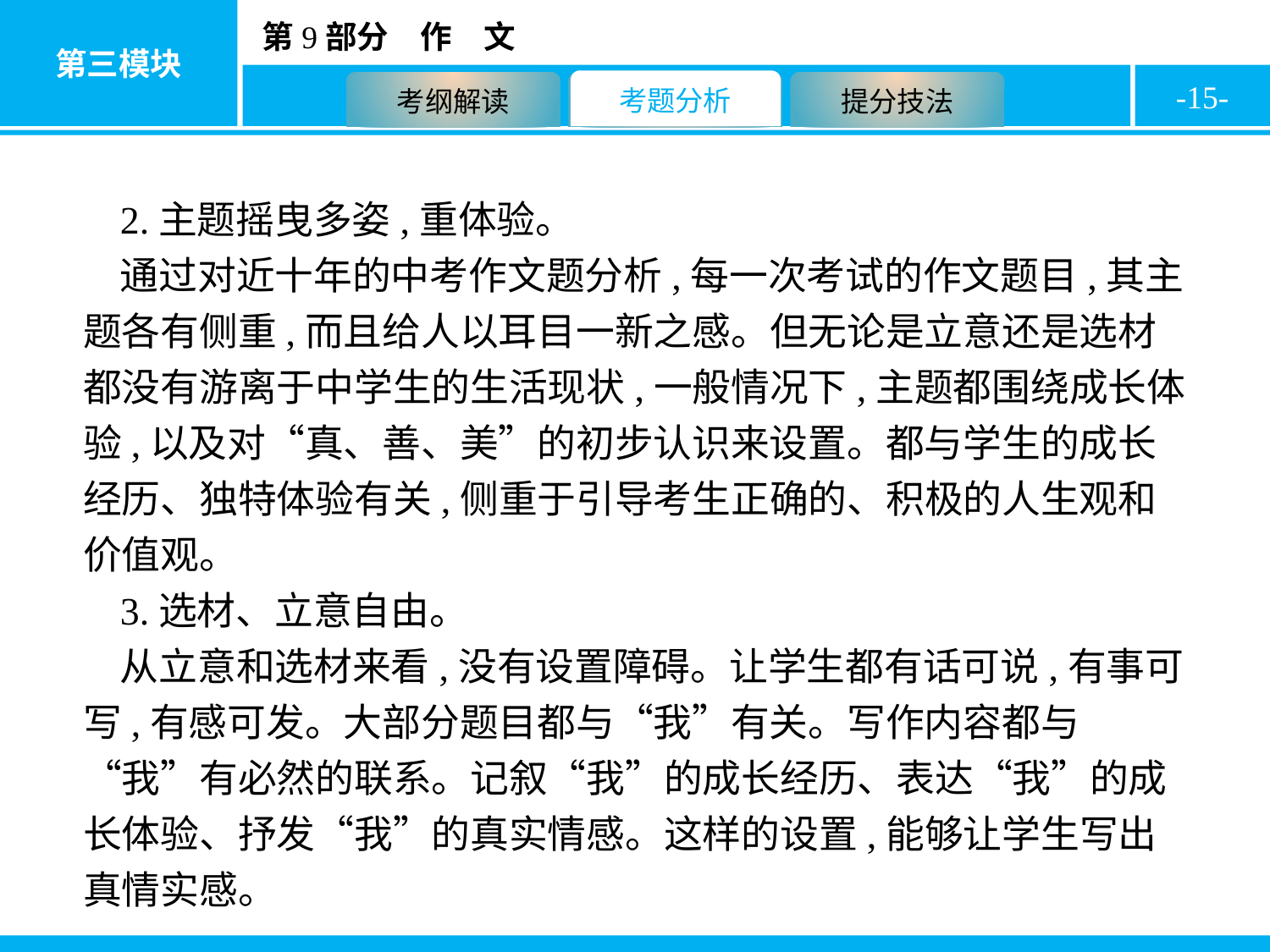

-15-
2.主题摇曳多姿,重体验。
通过对近十年的中考作文题分析,每一次考试的作文题目,其主题各有侧重,而且给人以耳目一新之感。但无论是立意还是选材都没有游离于中学生的生活现状,一般情况下,主题都围绕成长体验,以及对“真、善、美”的初步认识来设置。都与学生的成长经历、独特体验有关,侧重于引导考生正确的、积极的人生观和价值观。
3.选材、立意自由。
从立意和选材来看,没有设置障碍。让学生都有话可说,有事可写,有感可发。大部分题目都与“我”有关。写作内容都与“我”有必然的联系。记叙“我”的成长经历、表达“我”的成长体验、抒发“我”的真实情感。这样的设置,能够让学生写出真情实感。